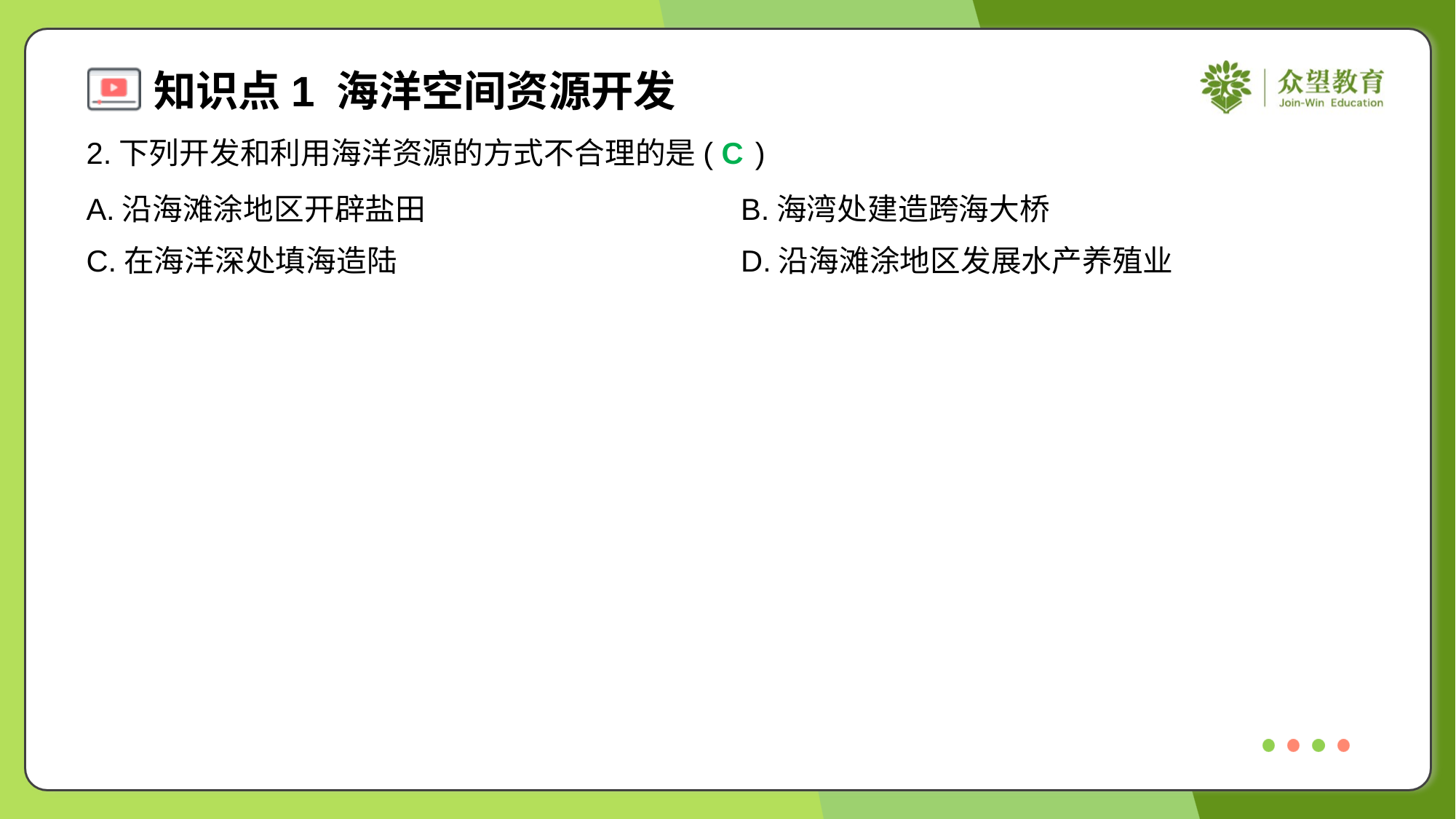

2.下列开发和利用海洋资源的方式不合理的是(     )
C
A.沿海滩涂地区开辟盐田	B.海湾处建造跨海大桥
C.在海洋深处填海造陆	D.沿海滩涂地区发展水产养殖业